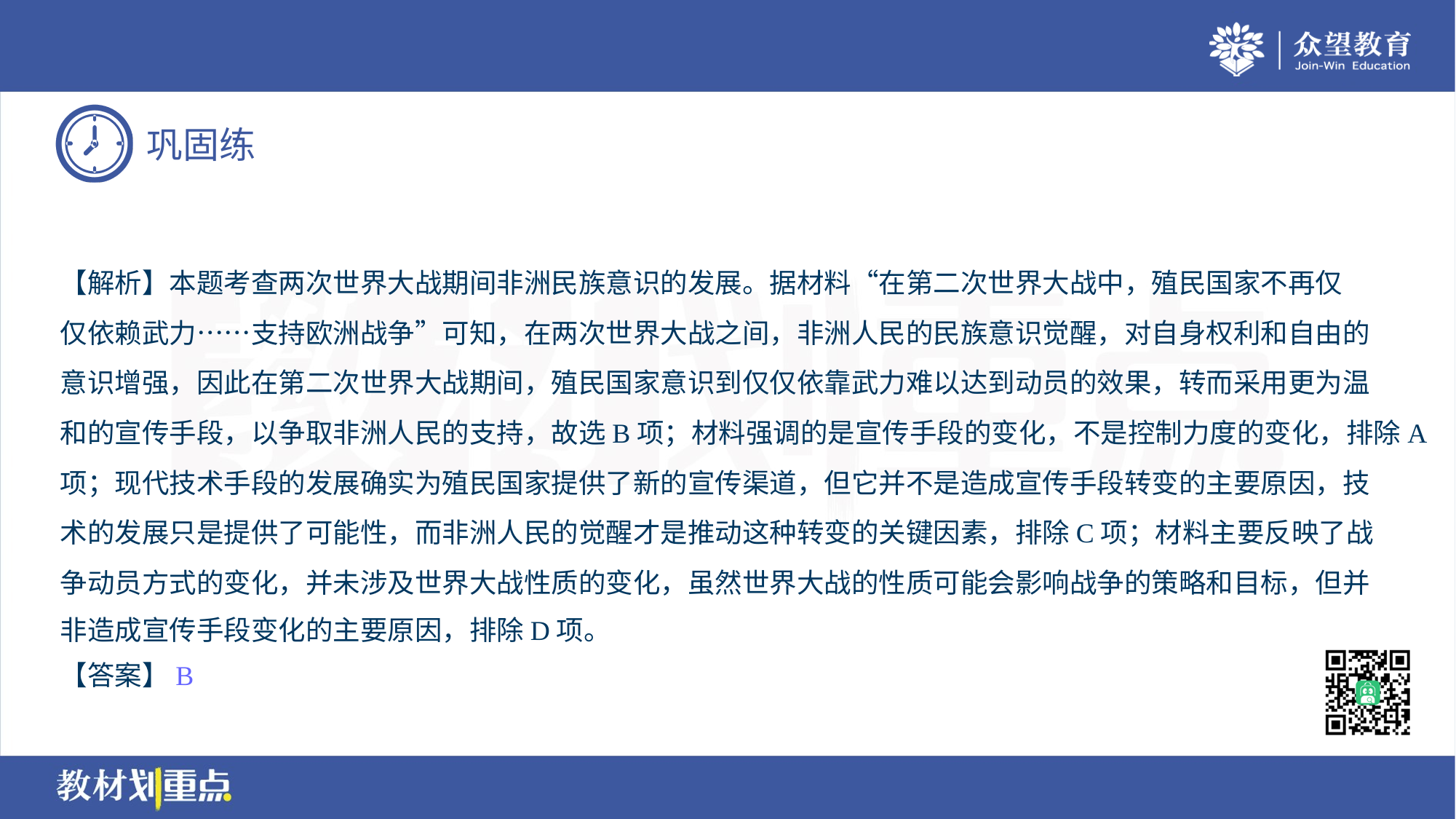

【解析】本题考查两次世界大战期间非洲民族意识的发展。据材料“在第二次世界大战中，殖民国家不再仅
仅依赖武力……支持欧洲战争”可知，在两次世界大战之间，非洲人民的民族意识觉醒，对自身权利和自由的
意识增强，因此在第二次世界大战期间，殖民国家意识到仅仅依靠武力难以达到动员的效果，转而采用更为温
和的宣传手段，以争取非洲人民的支持，故选B项；材料强调的是宣传手段的变化，不是控制力度的变化，排除A
项；现代技术手段的发展确实为殖民国家提供了新的宣传渠道，但它并不是造成宣传手段转变的主要原因，技
术的发展只是提供了可能性，而非洲人民的觉醒才是推动这种转变的关键因素，排除C项；材料主要反映了战
争动员方式的变化，并未涉及世界大战性质的变化，虽然世界大战的性质可能会影响战争的策略和目标，但并
非造成宣传手段变化的主要原因，排除D项。
【答案】B